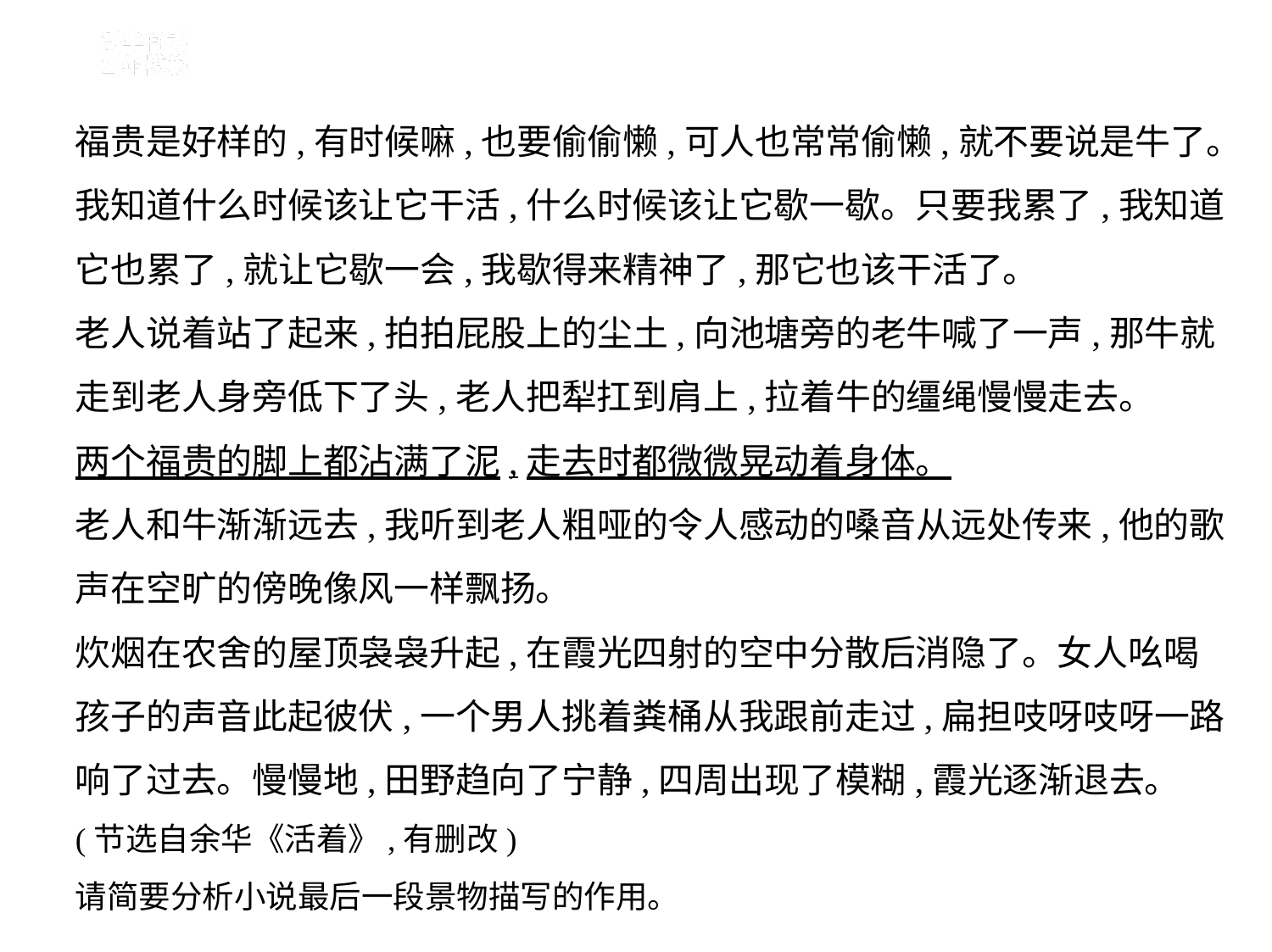

福贵是好样的,有时候嘛,也要偷偷懒,可人也常常偷懒,就不要说是牛了。
我知道什么时候该让它干活,什么时候该让它歇一歇。只要我累了,我知道
它也累了,就让它歇一会,我歇得来精神了,那它也该干活了。
老人说着站了起来,拍拍屁股上的尘土,向池塘旁的老牛喊了一声,那牛就
走到老人身旁低下了头,老人把犁扛到肩上,拉着牛的缰绳慢慢走去。
两个福贵的脚上都沾满了泥,走去时都微微晃动着身体。
老人和牛渐渐远去,我听到老人粗哑的令人感动的嗓音从远处传来,他的歌
声在空旷的傍晚像风一样飘扬。
炊烟在农舍的屋顶袅袅升起,在霞光四射的空中分散后消隐了。女人吆喝
孩子的声音此起彼伏,一个男人挑着粪桶从我跟前走过,扁担吱呀吱呀一路
响了过去。慢慢地,田野趋向了宁静,四周出现了模糊,霞光逐渐退去。
(节选自余华《活着》,有删改)
请简要分析小说最后一段景物描写的作用。